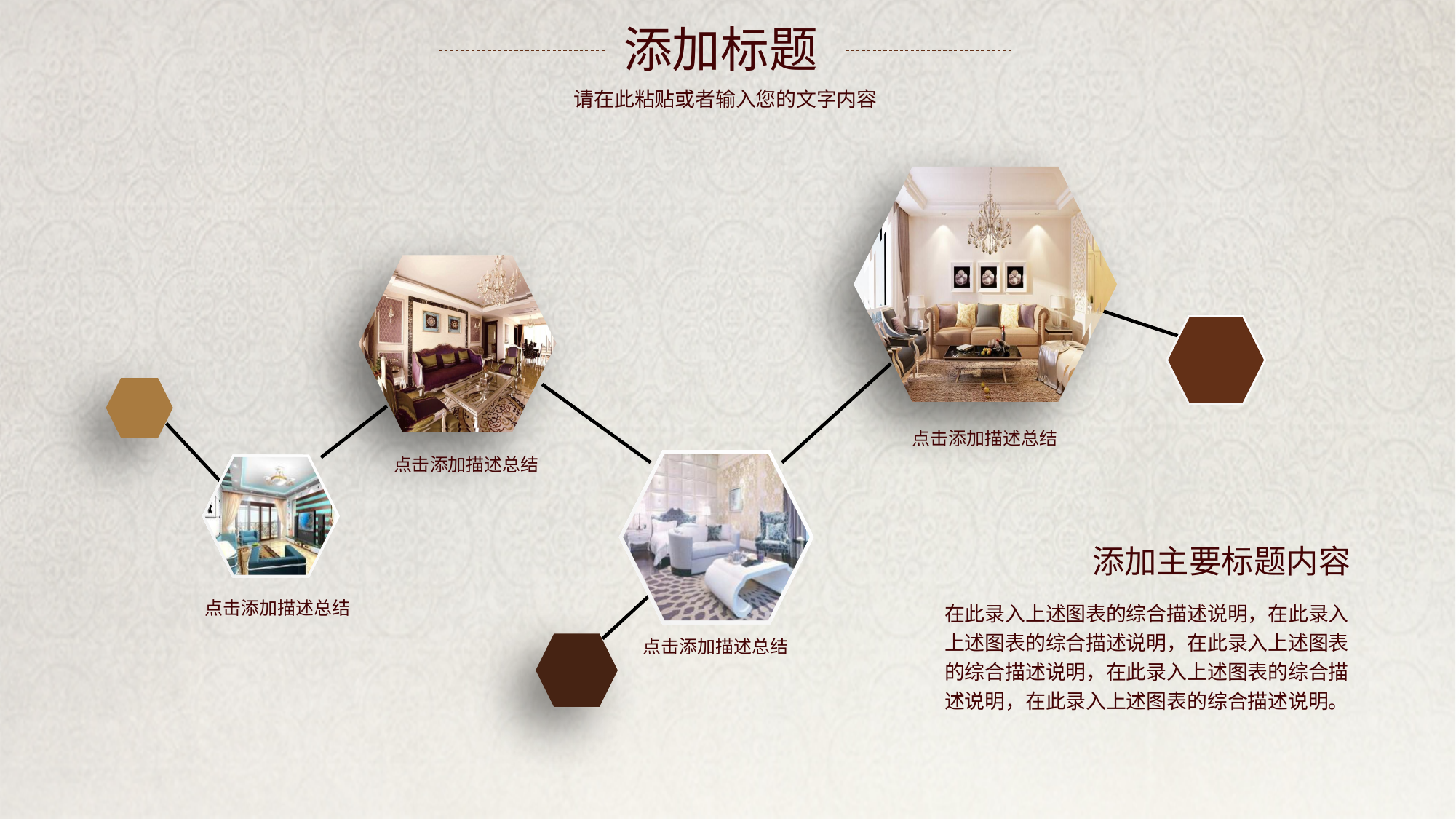

添加标题
请在此粘贴或者输入您的文字内容

点击添加描述总结
点击添加描述总结

添加主要标题内容
在此录入上述图表的综合描述说明，在此录入上述图表的综合描述说明，在此录入上述图表的综合描述说明，在此录入上述图表的综合描述说明，在此录入上述图表的综合描述说明。
点击添加描述总结
点击添加描述总结